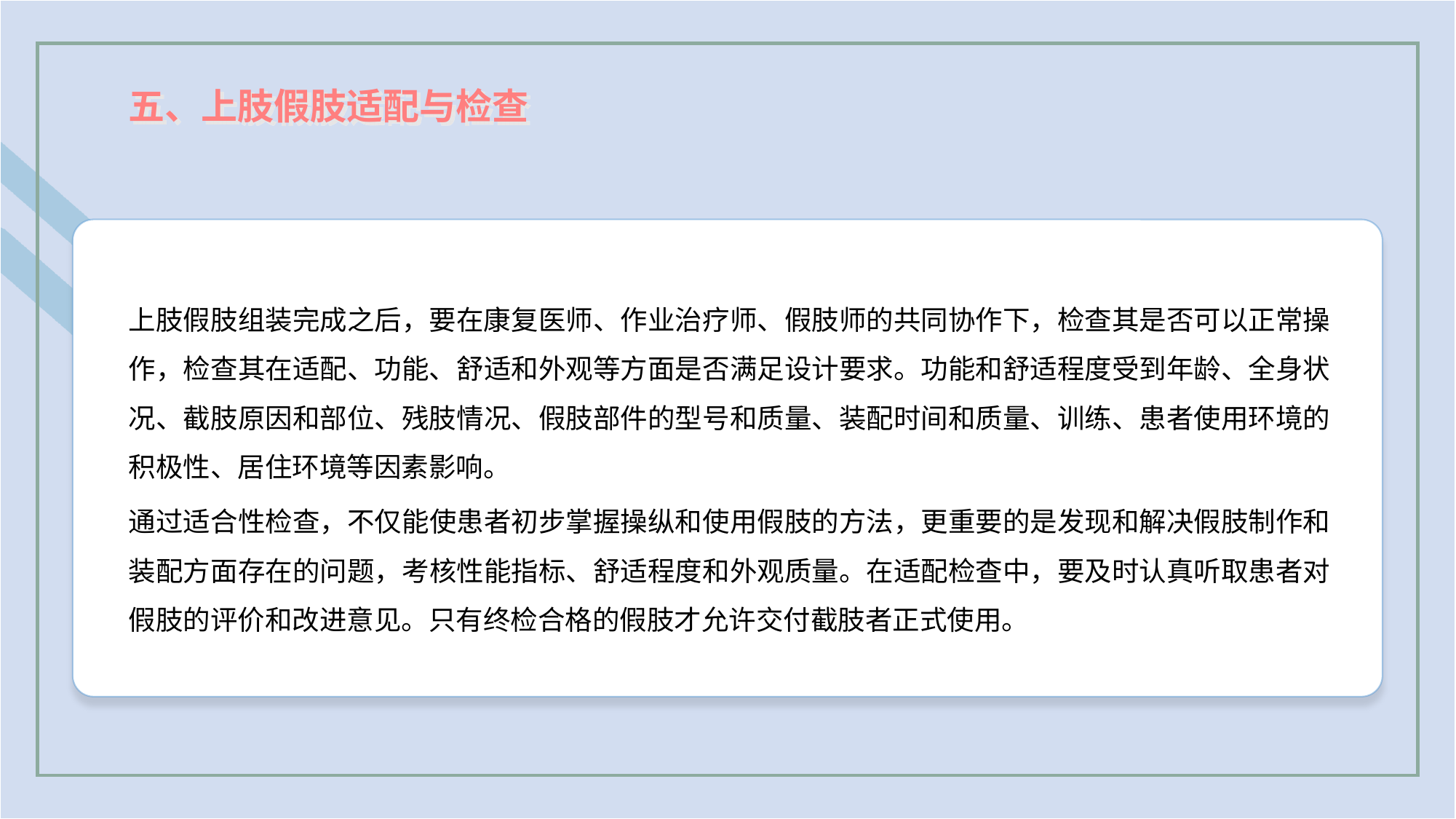

五、上肢假肢适配与检查

上肢假肢组装完成之后，要在康复医师、作业治疗师、假肢师的共同协作下，检查其是否可以正常操作，检查其在适配、功能、舒适和外观等方面是否满足设计要求。功能和舒适程度受到年龄、全身状况、截肢原因和部位、残肢情况、假肢部件的型号和质量、装配时间和质量、训练、患者使用环境的积极性、居住环境等因素影响。
通过适合性检查，不仅能使患者初步掌握操纵和使用假肢的方法，更重要的是发现和解决假肢制作和装配方面存在的问题，考核性能指标、舒适程度和外观质量。在适配检查中，要及时认真听取患者对假肢的评价和改进意见。只有终检合格的假肢才允许交付截肢者正式使用。